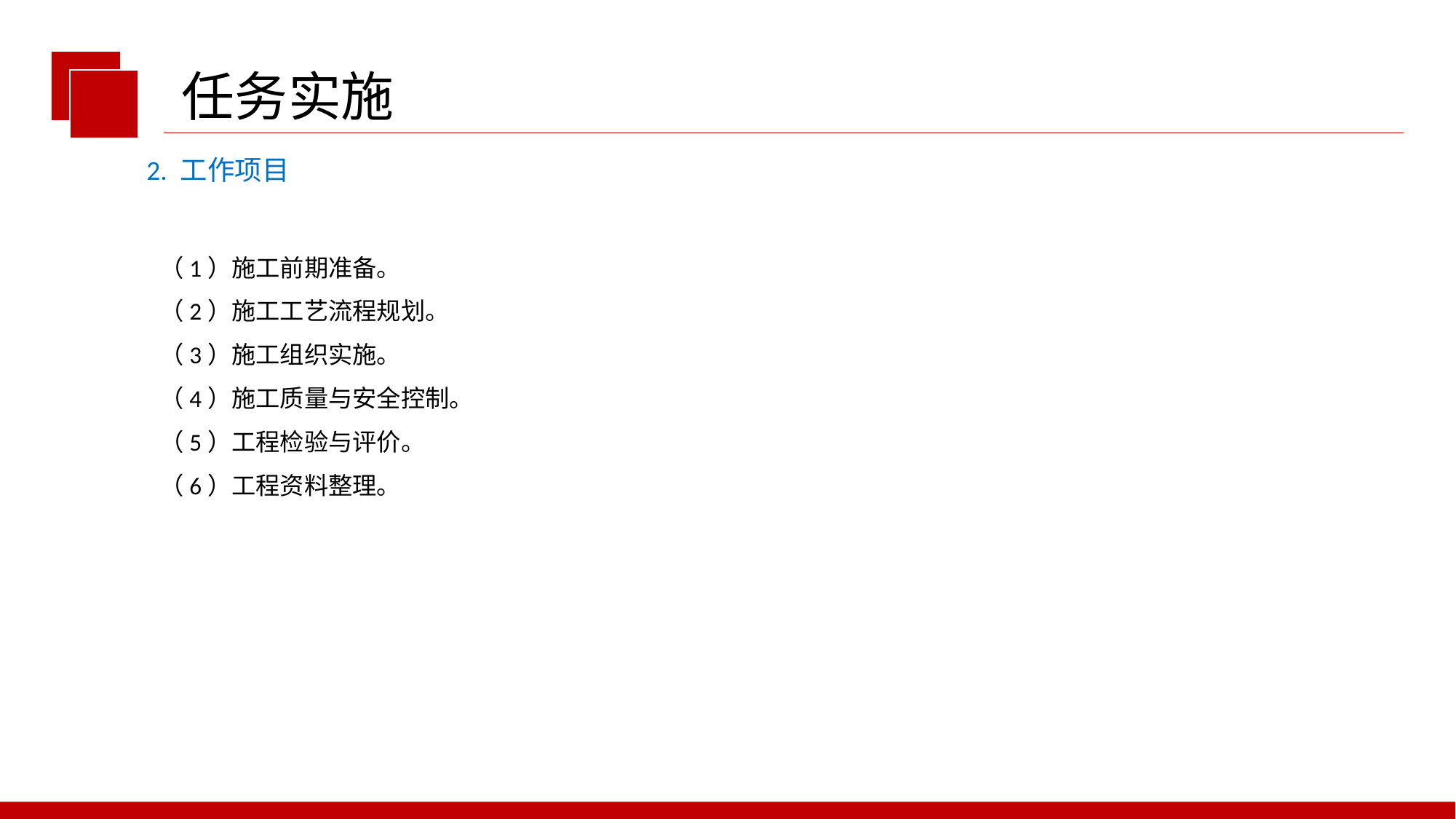

任务实施
2. 工作项目
（1）施工前期准备。
（2）施工工艺流程规划。
（3）施工组织实施。
（4）施工质量与安全控制。
（5）工程检验与评价。
（6）工程资料整理。